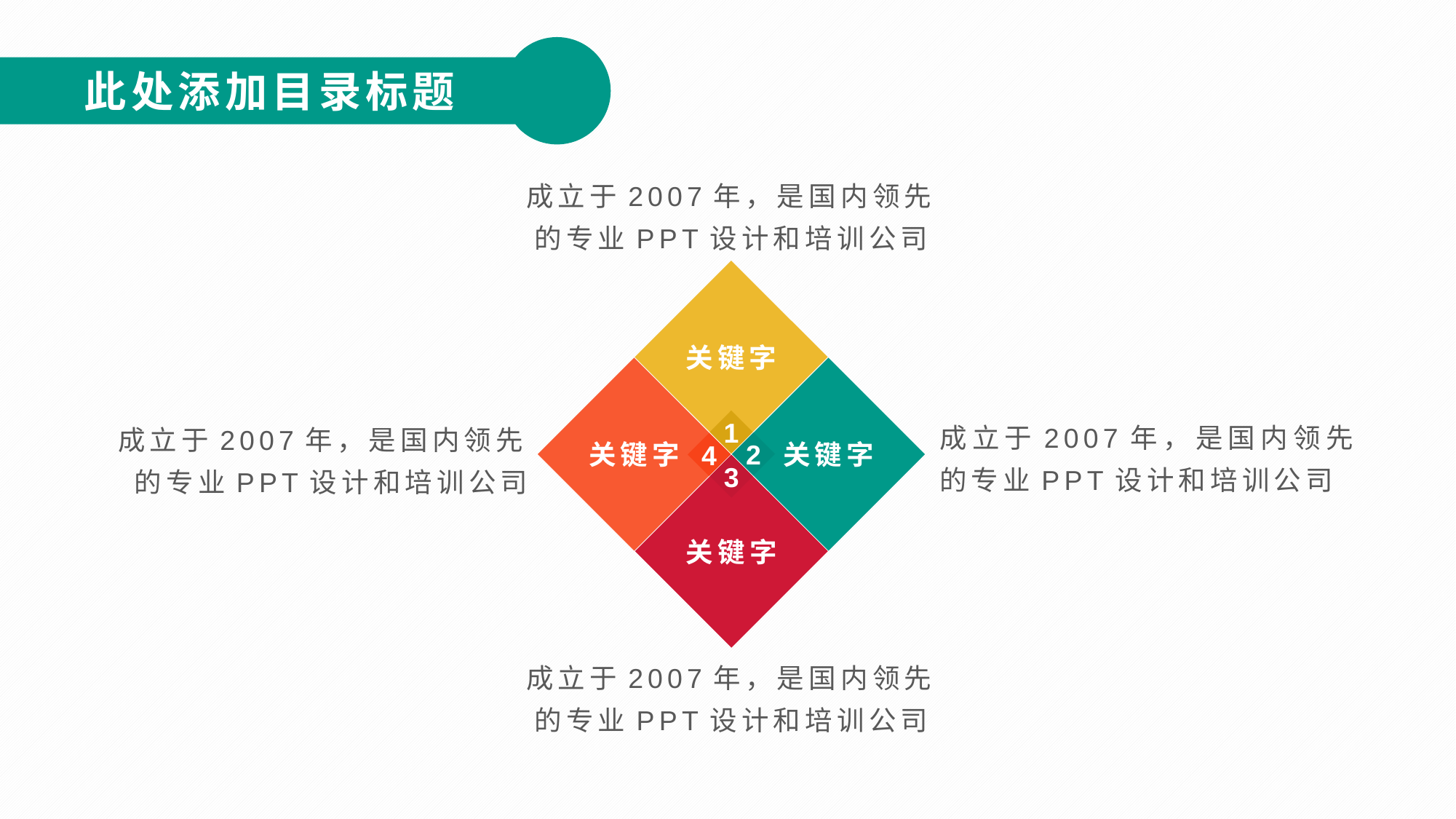

此处添加目录标题
成立于2007年，是国内领先的专业PPT设计和培训公司
关键字
关键字
关键字
1
2
4
关键字
3
成立于2007年，是国内领先的专业PPT设计和培训公司
成立于2007年，是国内领先的专业PPT设计和培训公司
成立于2007年，是国内领先的专业PPT设计和培训公司